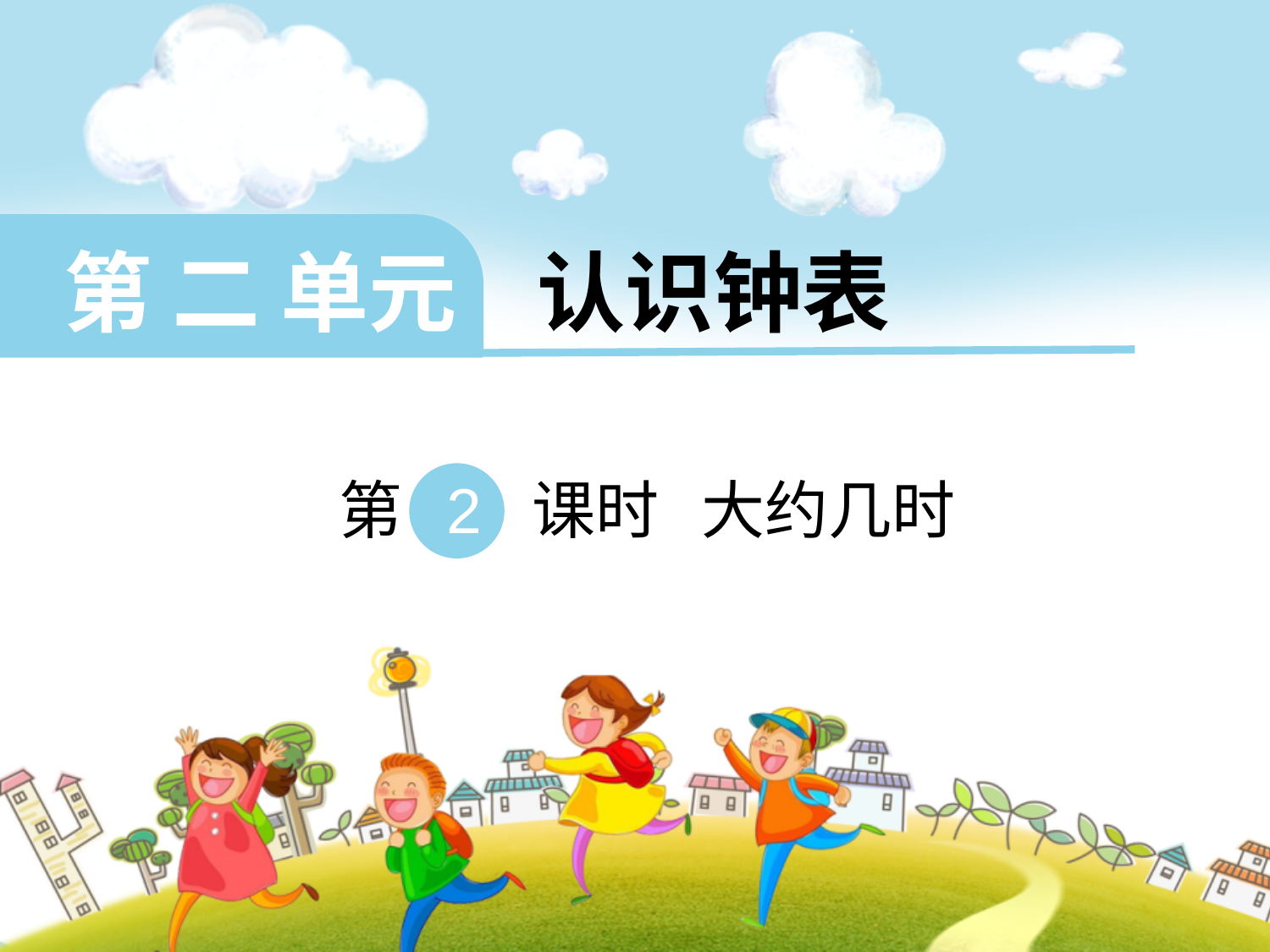

第 二 单元    认识钟表

  第  2  课时   大约几时